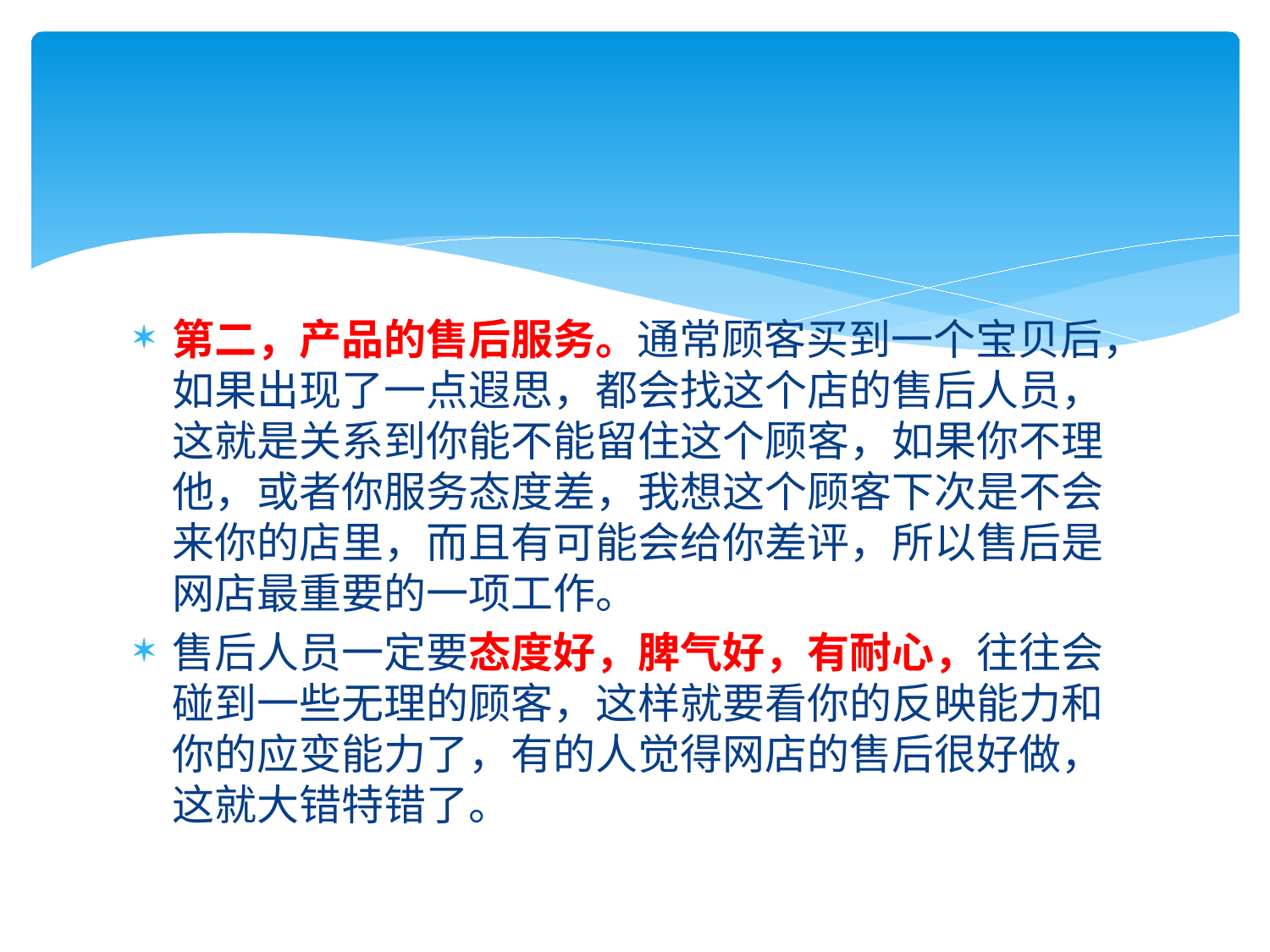

第二，产品的售后服务。通常顾客买到一个宝贝后，如果出现了一点遐思，都会找这个店的售后人员，这就是关系到你能不能留住这个顾客，如果你不理他，或者你服务态度差，我想这个顾客下次是不会来你的店里，而且有可能会给你差评，所以售后是网店最重要的一项工作。
售后人员一定要态度好，脾气好，有耐心，往往会碰到一些无理的顾客，这样就要看你的反映能力和你的应变能力了，有的人觉得网店的售后很好做，这就大错特错了。